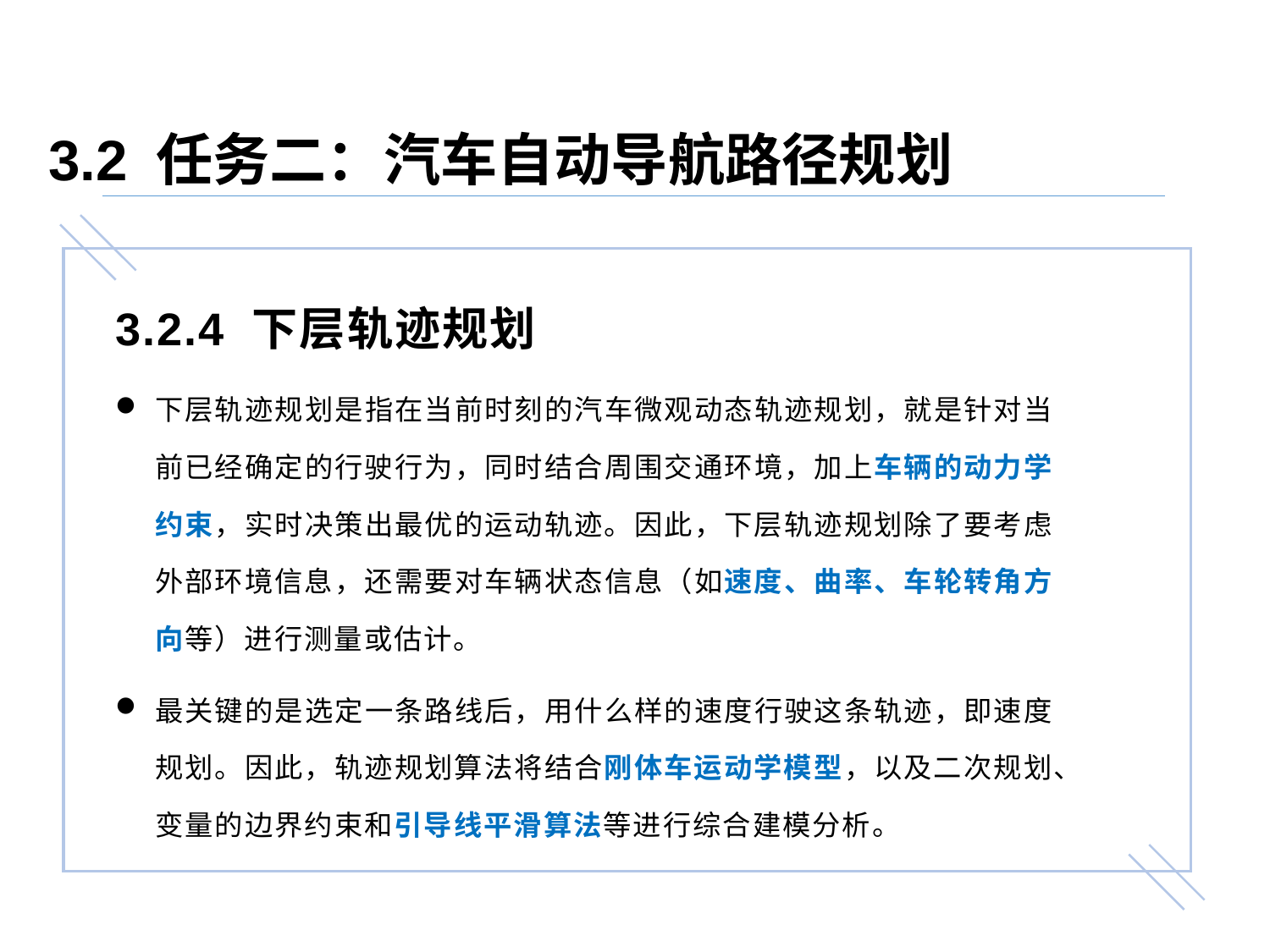

3.2 任务二：汽车自动导航路径规划

3.2.4 下层轨迹规划
下层轨迹规划是指在当前时刻的汽车微观动态轨迹规划，就是针对当前已经确定的行驶行为，同时结合周围交通环境，加上车辆的动力学约束，实时决策出最优的运动轨迹。因此，下层轨迹规划除了要考虑外部环境信息，还需要对车辆状态信息（如速度、曲率、车轮转角方向等）进行测量或估计。
最关键的是选定一条路线后，用什么样的速度行驶这条轨迹，即速度规划。因此，轨迹规划算法将结合刚体车运动学模型，以及二次规划、变量的边界约束和引导线平滑算法等进行综合建模分析。